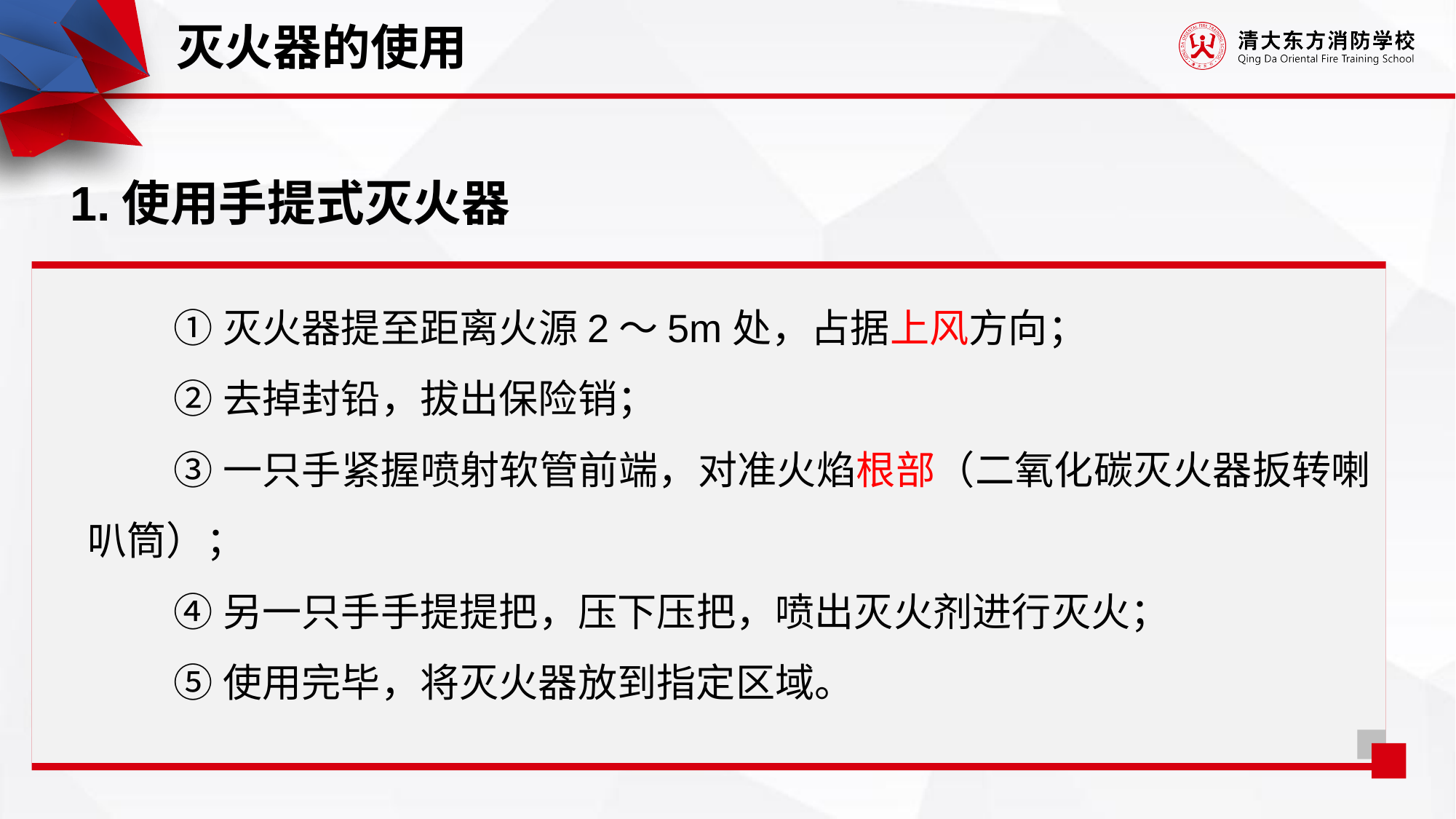

灭火器的使用

1.使用手提式灭火器

①灭火器提至距离火源2～5m处，占据上风方向；
②去掉封铅，拔出保险销；
③一只手紧握喷射软管前端，对准火焰根部（二氧化碳灭火器扳转喇叭筒）；
④另一只手手提提把，压下压把，喷出灭火剂进行灭火；
⑤使用完毕，将灭火器放到指定区域。